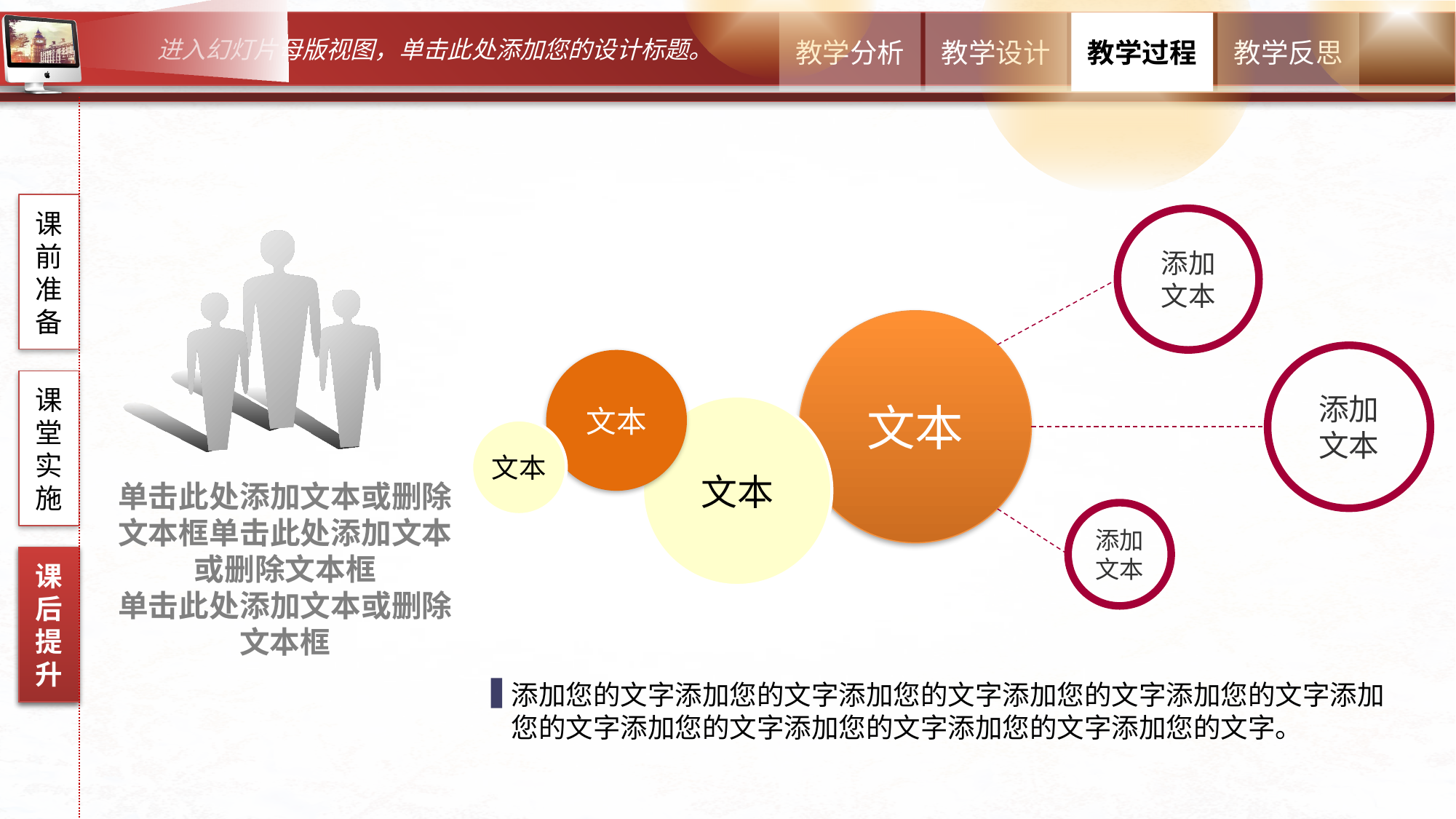

课前准备
添加
文本

文本
添加
文本
文本
课堂实施
文本
文本
单击此处添加文本或删除文本框单击此处添加文本或删除文本框
单击此处添加文本或删除文本框
添加
文本
课后提升
课后提升
添加您的文字添加您的文字添加您的文字添加您的文字添加您的文字添加您的文字添加您的文字添加您的文字添加您的文字添加您的文字。